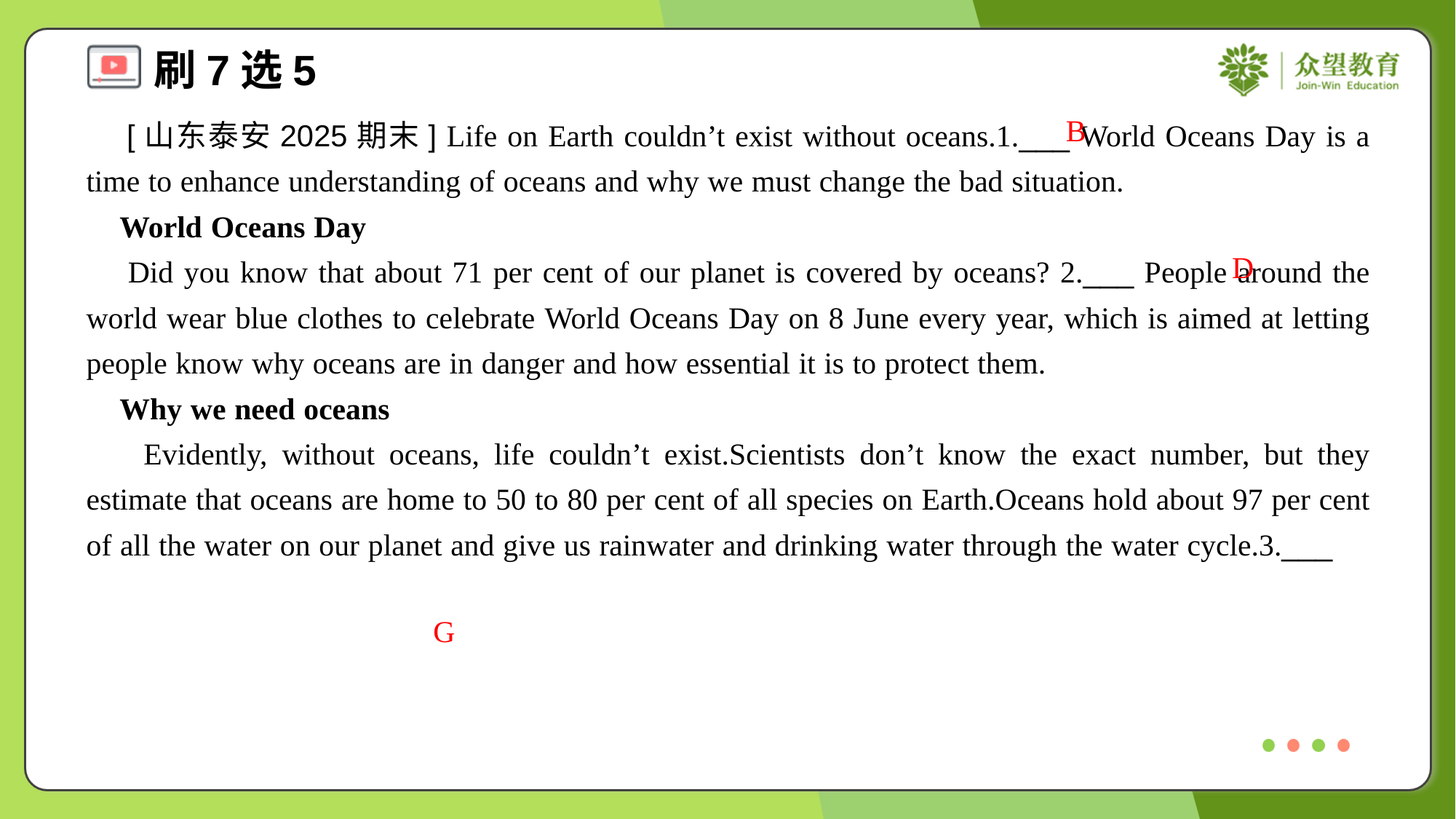

B
    [山东泰安2025期末] Life on Earth couldn’t exist without oceans.1.___ World Oceans Day is a time to enhance understanding of oceans and why we must change the bad situation.
    World Oceans Day
    Did you know that about 71 per cent of our planet is covered by oceans? 2.___ People around the world wear blue clothes to celebrate World Oceans Day on 8 June every year, which is aimed at letting people know why oceans are in danger and how essential it is to protect them.
    Why we need oceans
    Evidently, without oceans, life couldn’t exist.Scientists don’t know the exact number, but they estimate that oceans are home to 50 to 80 per cent of all species on Earth.Oceans hold about 97 per cent of all the water on our planet and give us rainwater and drinking water through the water cycle.3.___
D
G